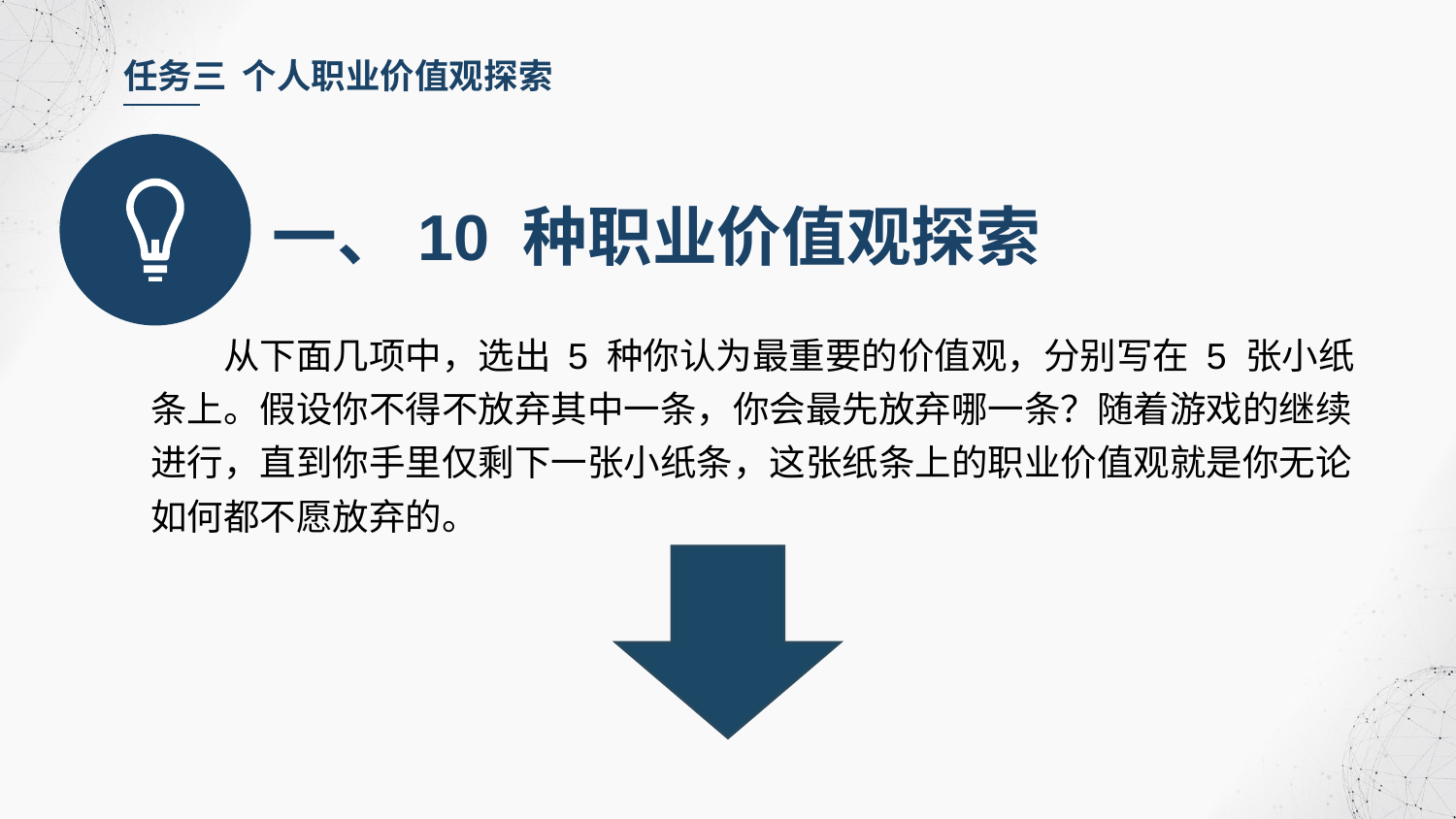

任务三  个人职业价值观探索

一、10 种职业价值观探索
从下面几项中，选出 5 种你认为最重要的价值观，分别写在 5 张小纸条上。假设你不得不放弃其中一条，你会最先放弃哪一条？随着游戏的继续进行，直到你手里仅剩下一张小纸条，这张纸条上的职业价值观就是你无论如何都不愿放弃的。